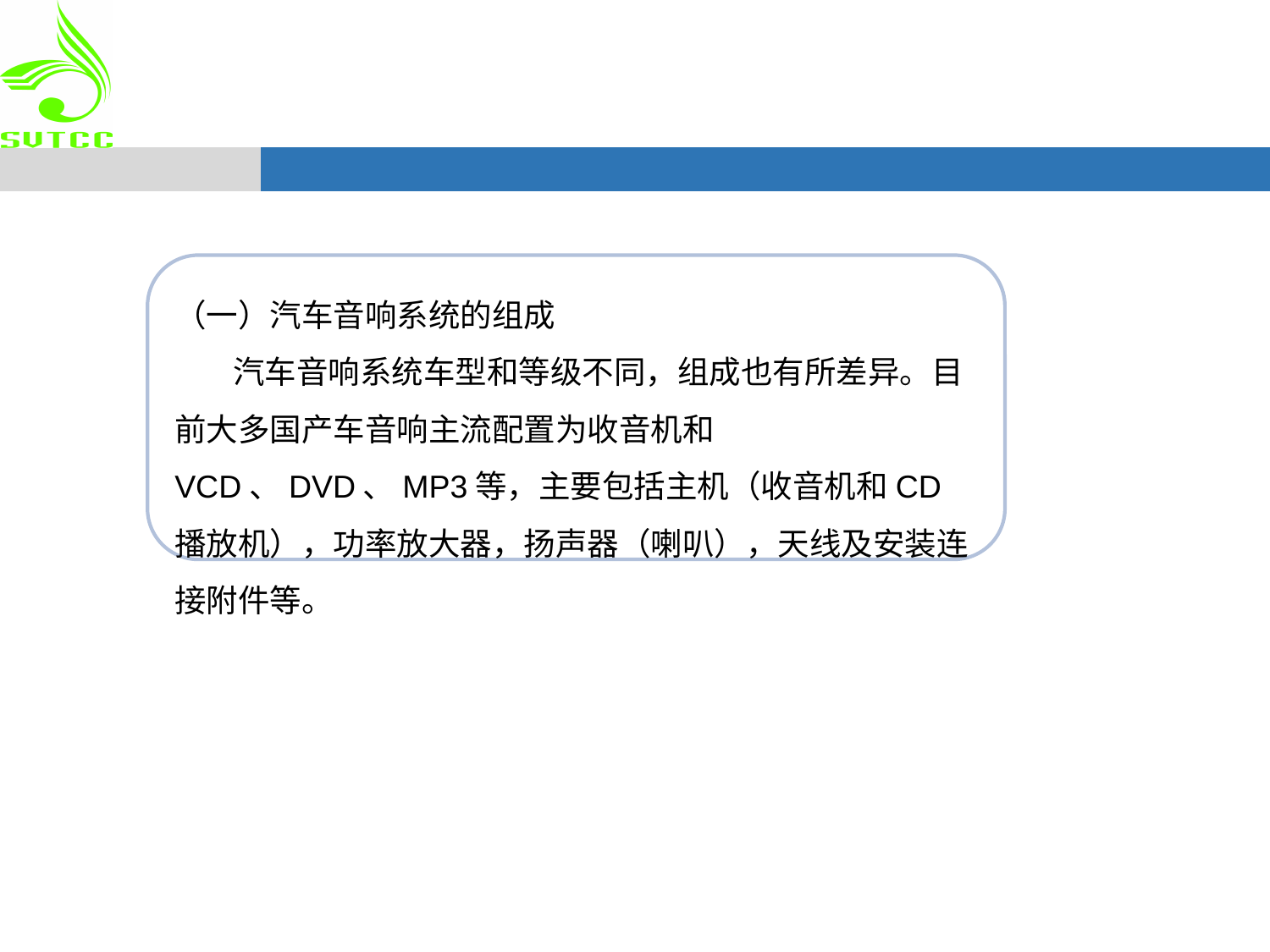

（一）汽车音响系统的组成
       汽车音响系统车型和等级不同，组成也有所差异。目前大多国产车音响主流配置为收音机和VCD、DVD、MP3等，主要包括主机（收音机和CD播放机），功率放大器，扬声器（喇叭），天线及安装连接附件等。